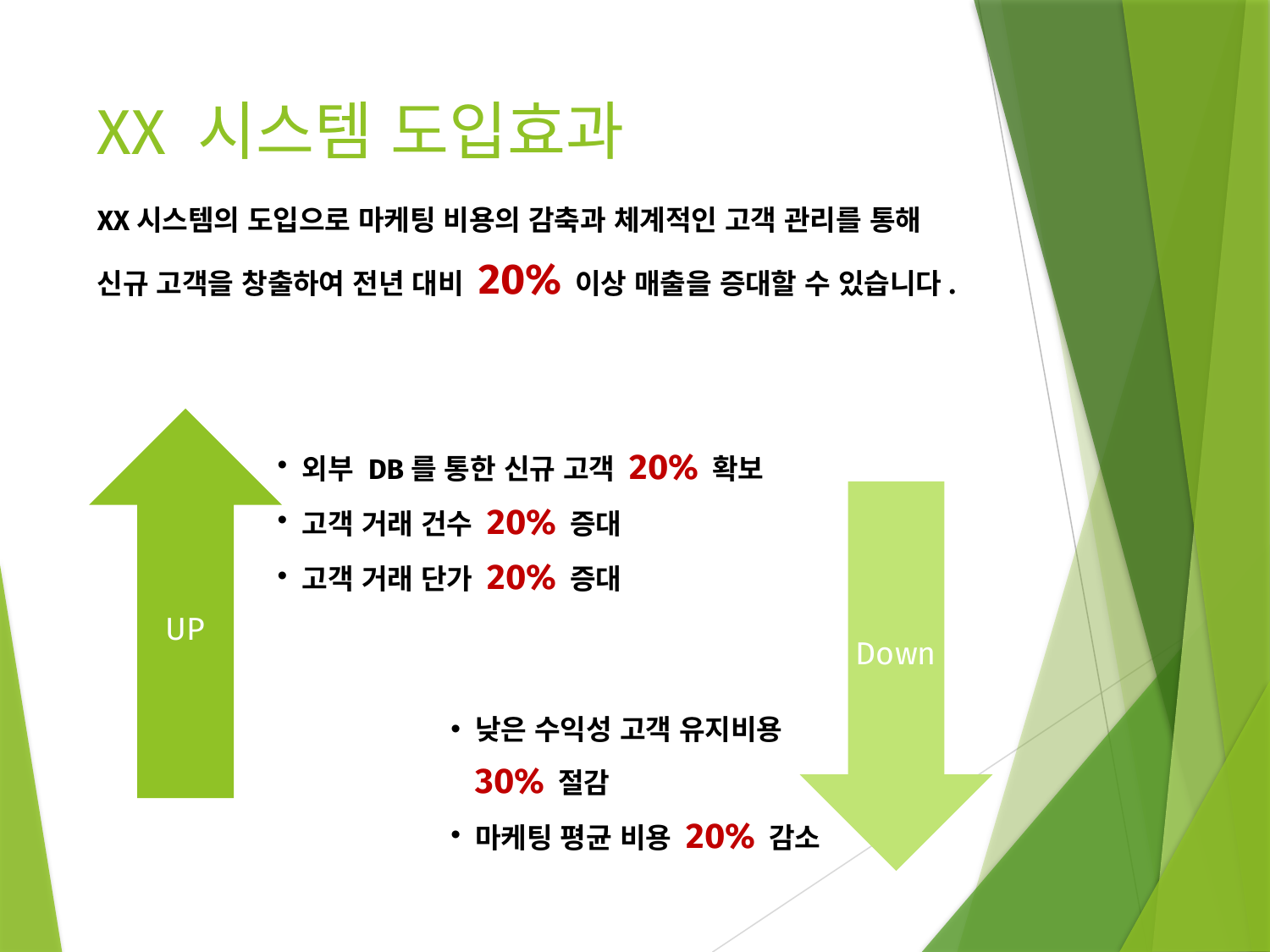

# XX 시스템 도입효과
XX시스템의 도입으로 마케팅 비용의 감축과 체계적인 고객 관리를 통해
신규 고객을 창출하여 전년 대비 20% 이상 매출을 증대할 수 있습니다.
UP
외부 DB를 통한 신규 고객 20% 확보
고객 거래 건수 20% 증대
고객 거래 단가 20% 증대
Down
낮은 수익성 고객 유지비용
30% 절감
마케팅 평균 비용 20% 감소